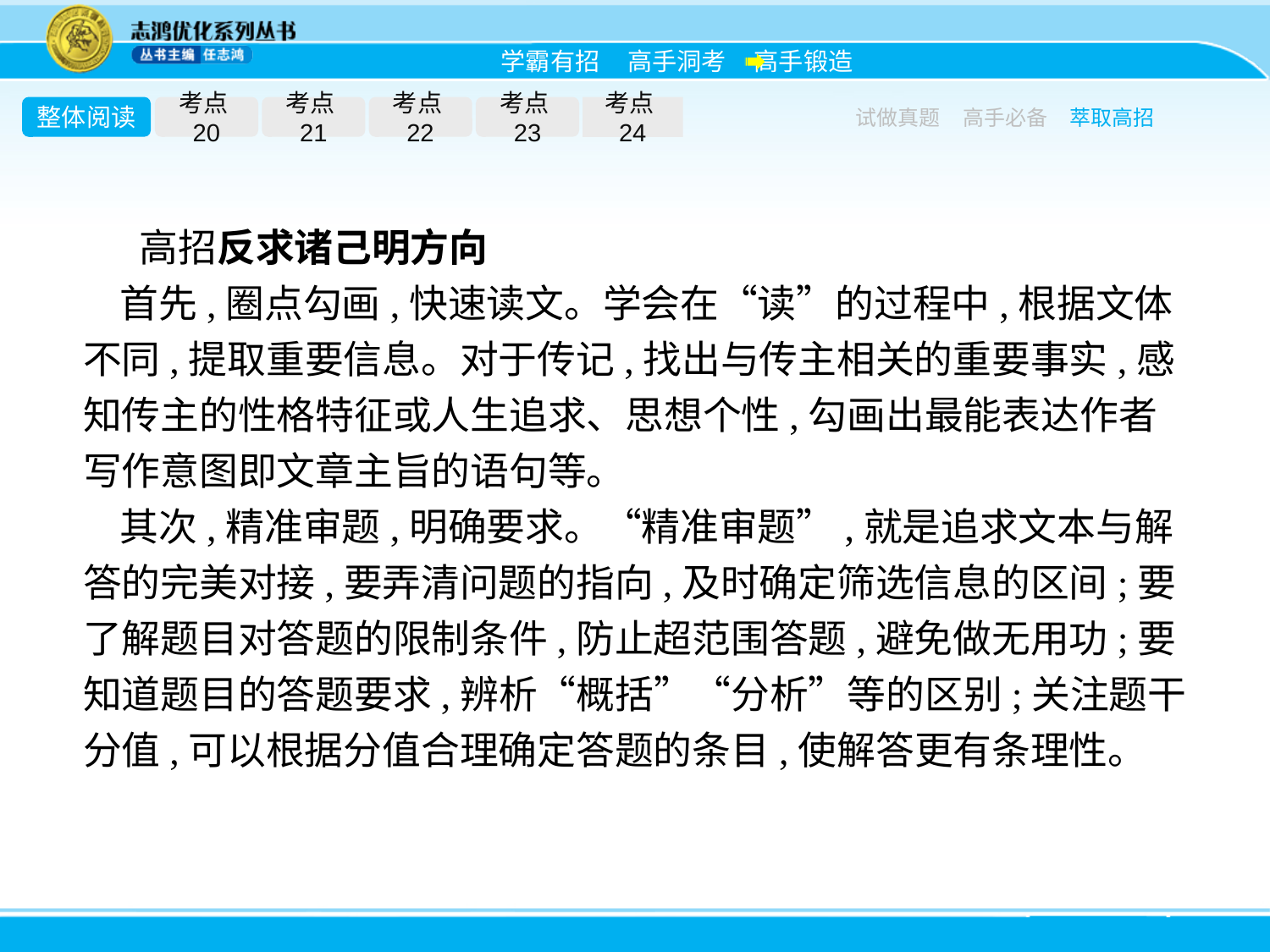

整体阅读
考点20
考点21
考点22
考点23
考点24
试做真题
高手必备
萃取高招
高招反求诸己明方向
首先,圈点勾画,快速读文。学会在“读”的过程中,根据文体不同,提取重要信息。对于传记,找出与传主相关的重要事实,感知传主的性格特征或人生追求、思想个性,勾画出最能表达作者写作意图即文章主旨的语句等。
其次,精准审题,明确要求。“精准审题”,就是追求文本与解答的完美对接,要弄清问题的指向,及时确定筛选信息的区间;要了解题目对答题的限制条件,防止超范围答题,避免做无用功;要知道题目的答题要求,辨析“概括”“分析”等的区别;关注题干分值,可以根据分值合理确定答题的条目,使解答更有条理性。